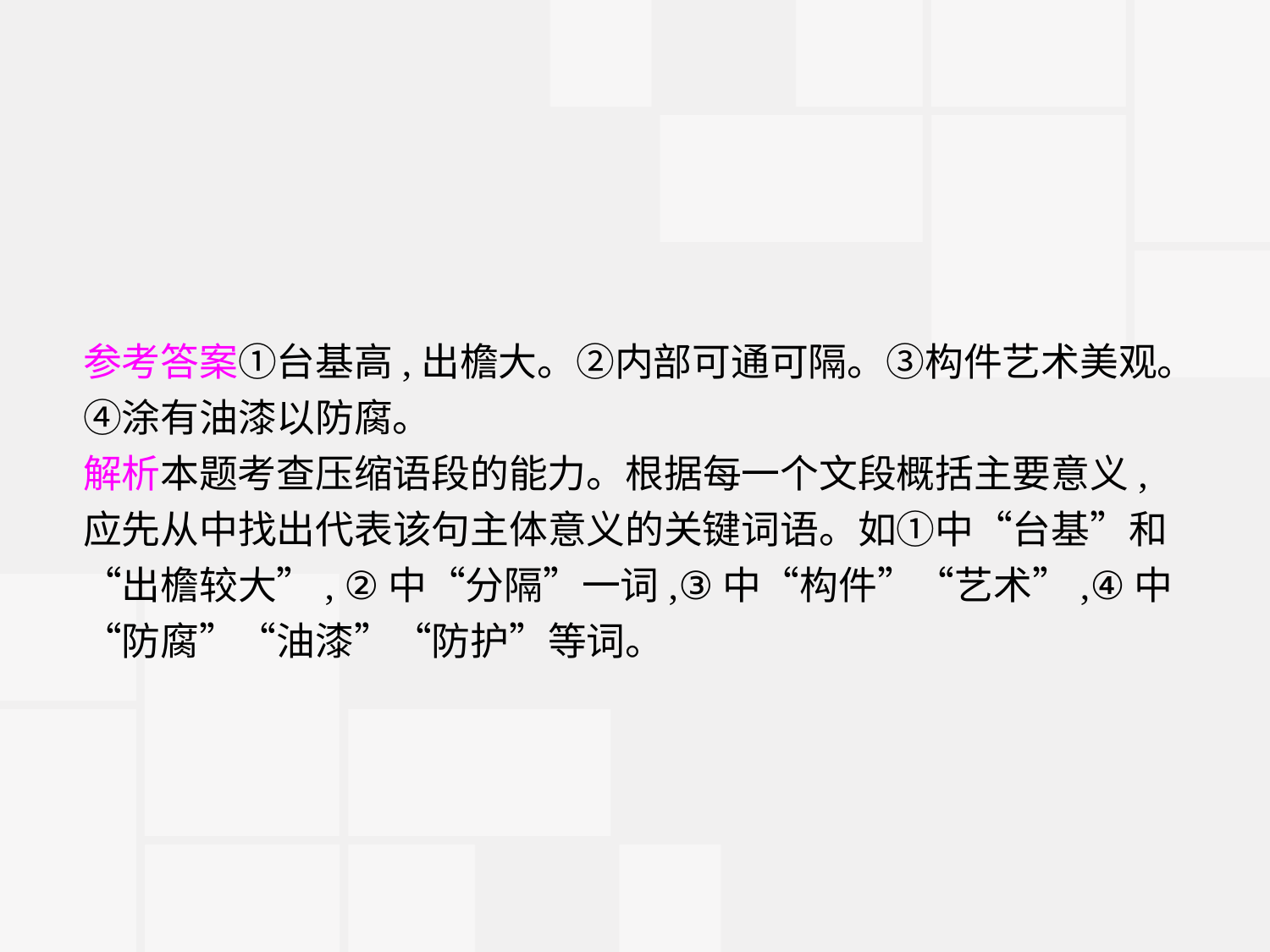

参考答案①台基高,出檐大。②内部可通可隔。③构件艺术美观。④涂有油漆以防腐。
解析本题考查压缩语段的能力。根据每一个文段概括主要意义,应先从中找出代表该句主体意义的关键词语。如①中“台基”和“出檐较大”, ②中“分隔”一词,③中“构件”“艺术”,④中“防腐”“油漆”“防护”等词。